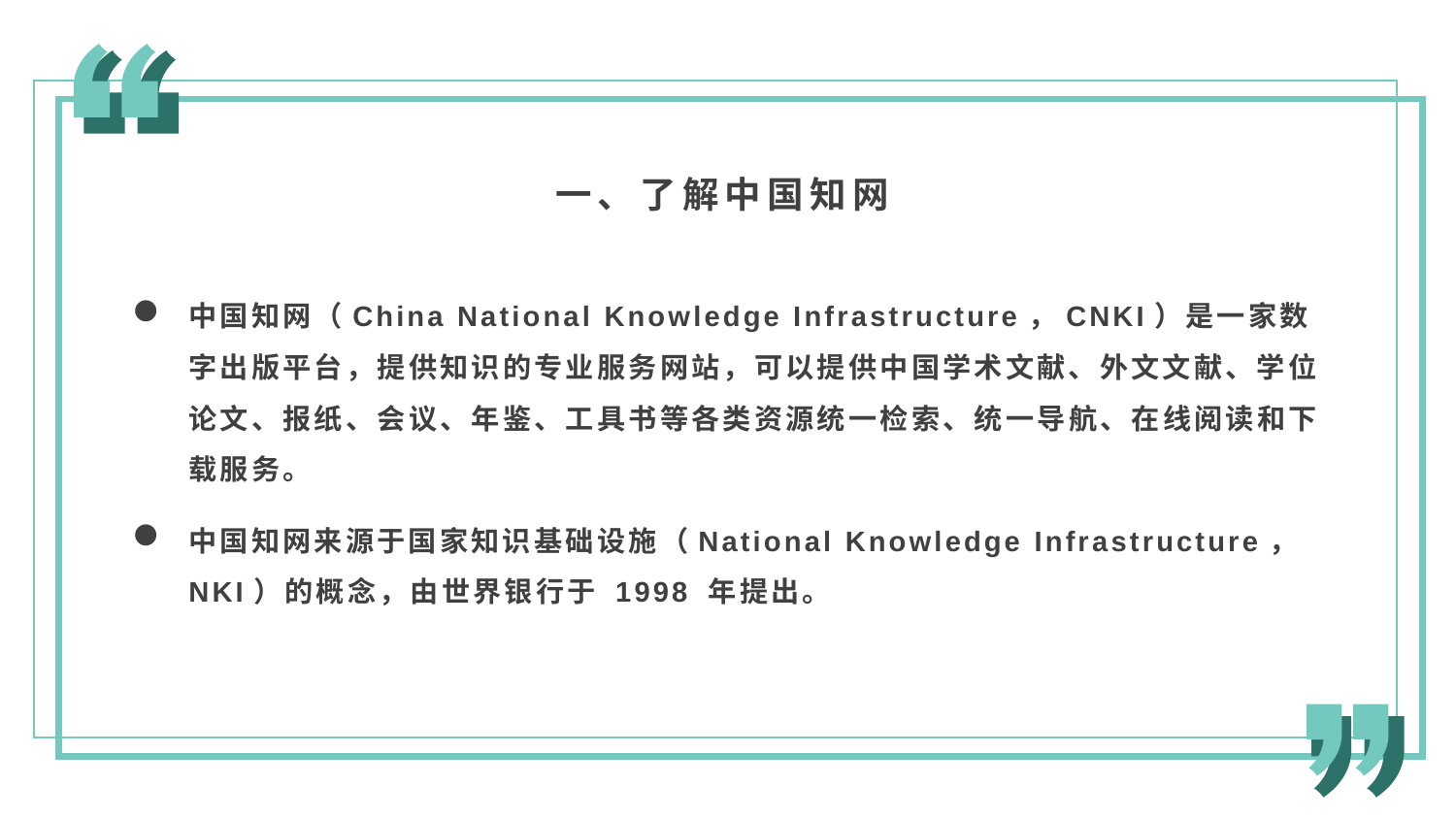

一、了解中国知网
中国知网（China National Knowledge Infrastructure，CNKI）是一家数字出版平台，提供知识的专业服务网站，可以提供中国学术文献、外文文献、学位论文、报纸、会议、年鉴、工具书等各类资源统一检索、统一导航、在线阅读和下载服务。
中国知网来源于国家知识基础设施（National Knowledge Infrastructure，NKI）的概念，由世界银行于 1998 年提出。